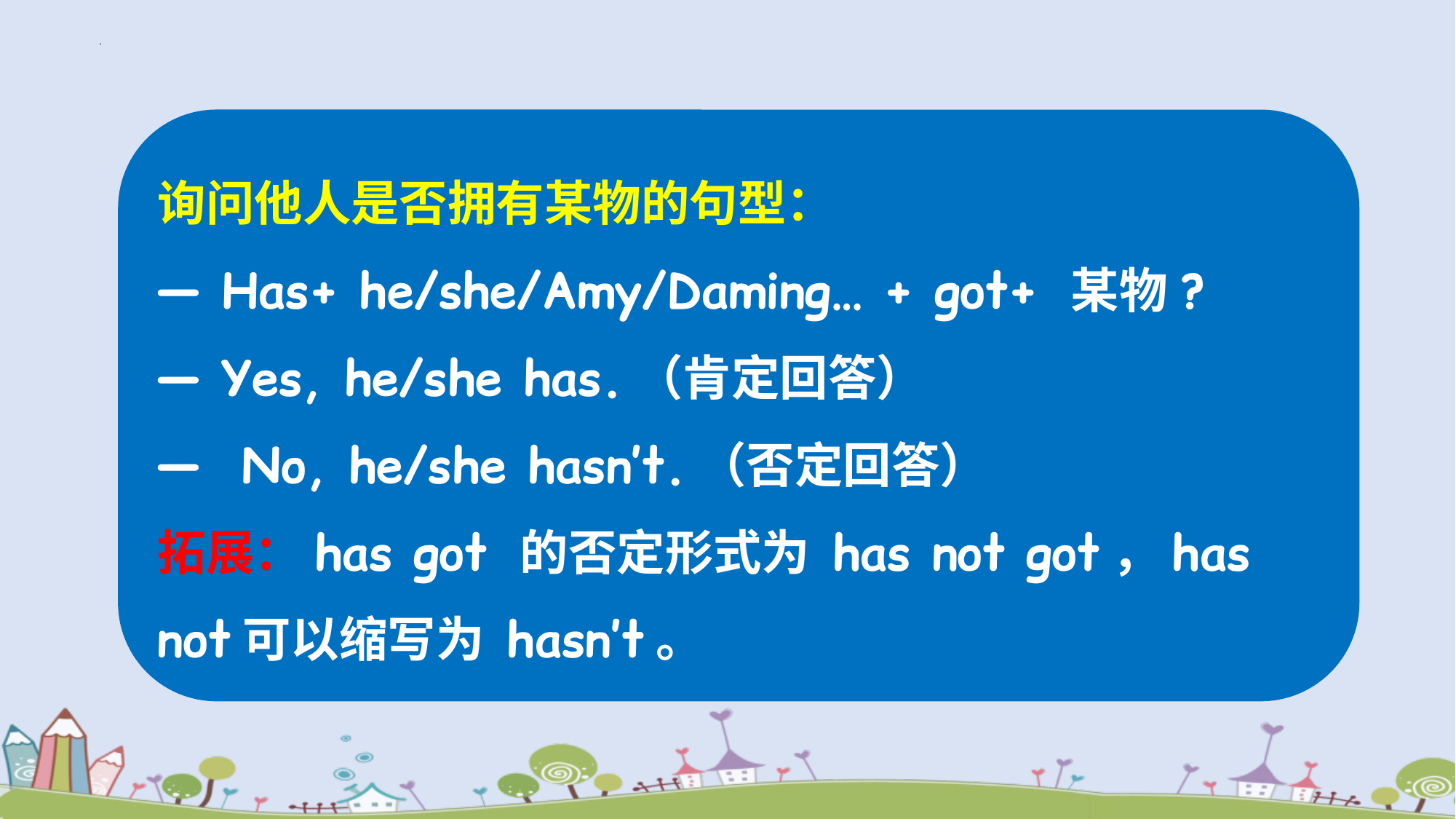

询问他人是否拥有某物的句型：
— Has+ he/she/Amy/Daming… + got+ 某物?
— Yes, he/she has.（肯定回答）
—  No, he/she hasn’t.（否定回答）
拓展：has got 的否定形式为 has not got，has not可以缩写为 hasn’t。